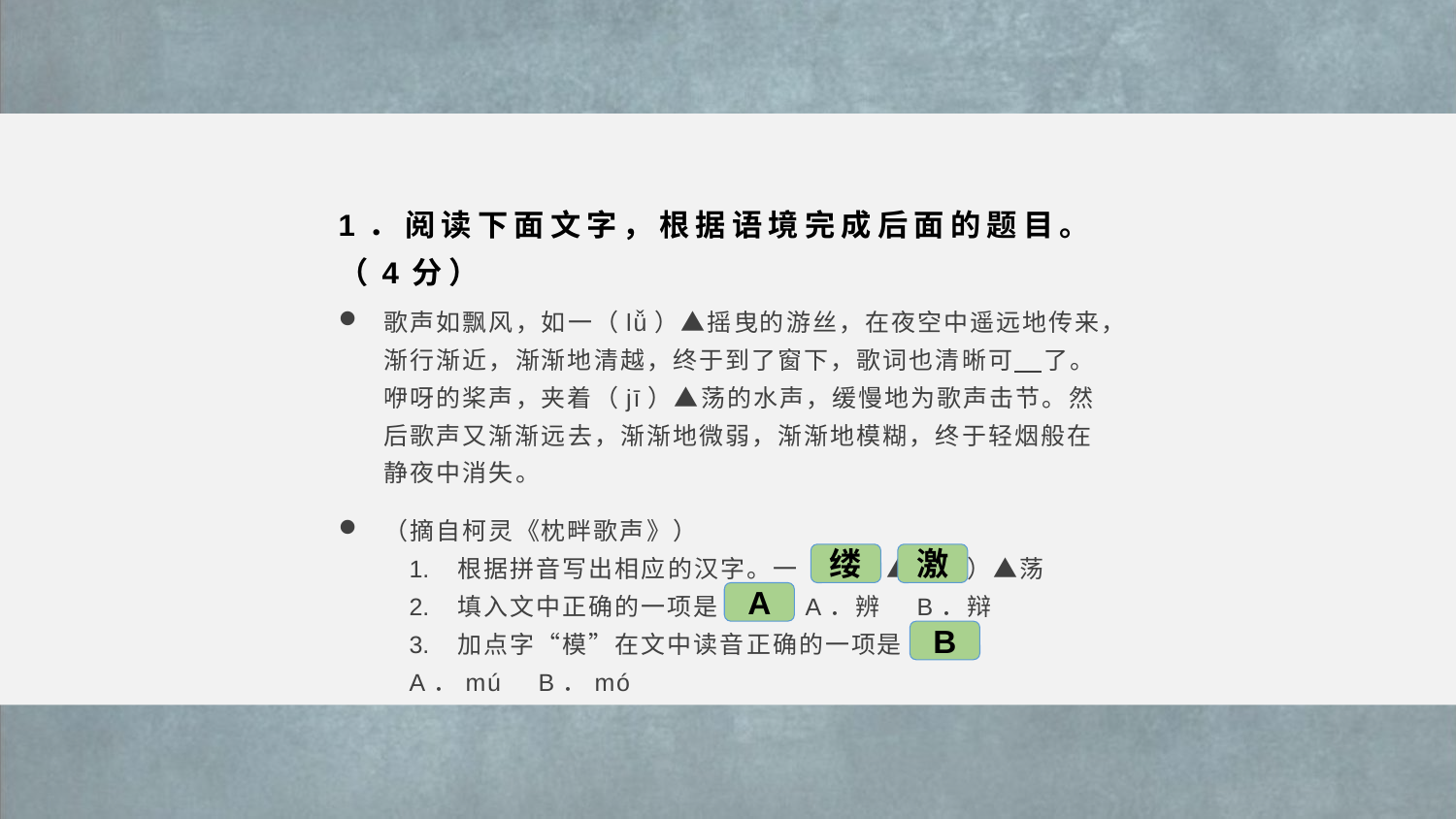

1．阅读下面文字，根据语境完成后面的题目。（4分）
歌声如飘风，如一（lǚ）▲摇曳的游丝，在夜空中遥远地传来，渐行渐近，渐渐地清越，终于到了窗下，歌词也清晰可    了。咿呀的桨声，夹着（jī）▲荡的水声，缓慢地为歌声击节。然后歌声又渐渐远去，渐渐地微弱，渐渐地模糊，终于轻烟般在静夜中消失。
（摘自柯灵《枕畔歌声》）
根据拼音写出相应的汉字。一（lǚ）▲（jī）▲荡
填入文中正确的一项是（▲）A．辨    B．辩
加点字“模”在文中读音正确的一项是（▲）
A．mú    B．mó
缕
激
A
B